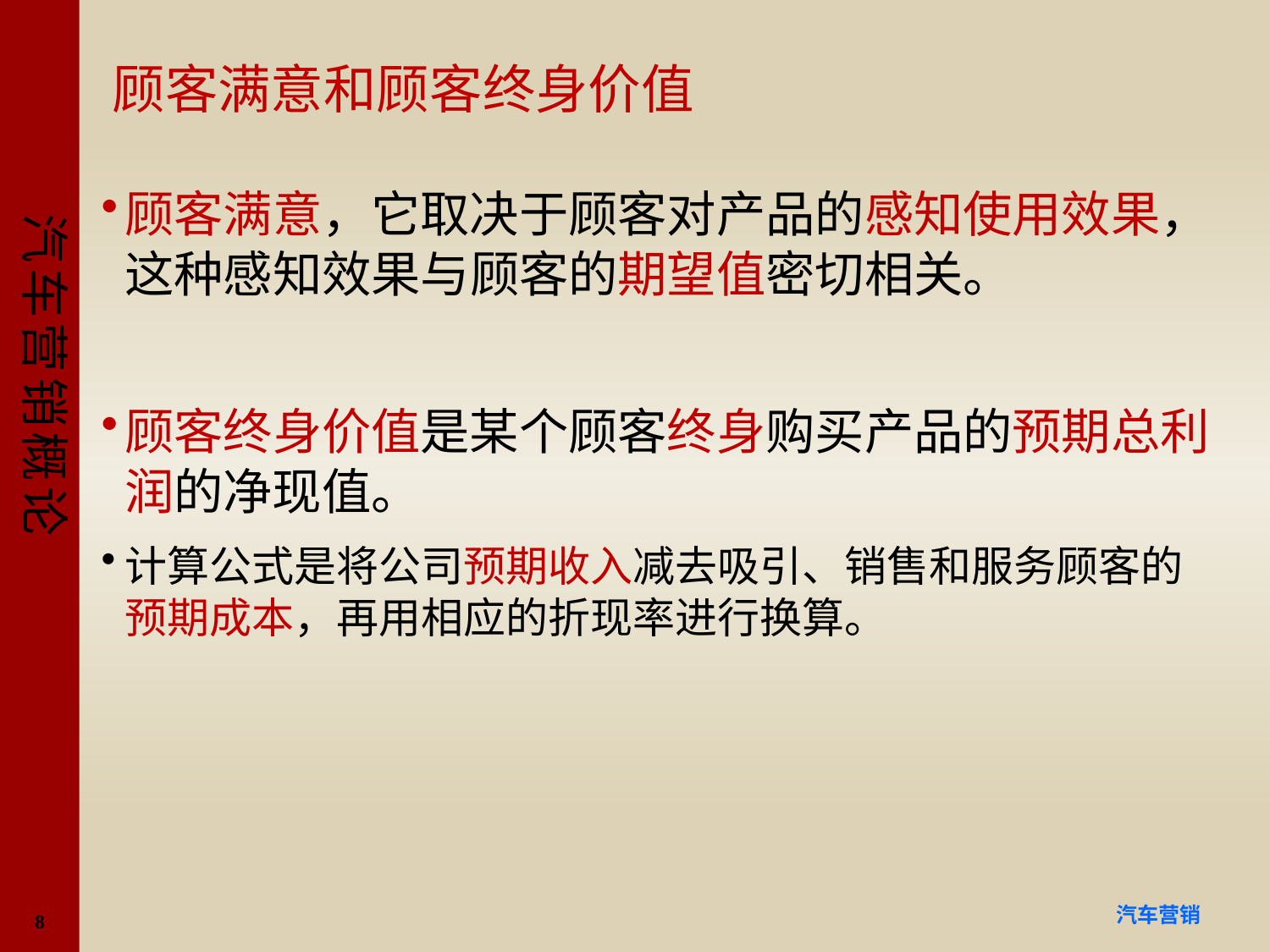

# 顾客满意和顾客终身价值
顾客满意，它取决于顾客对产品的感知使用效果，这种感知效果与顾客的期望值密切相关。

顾客终身价值是某个顾客终身购买产品的预期总利润的净现值。
计算公式是将公司预期收入减去吸引、销售和服务顾客的预期成本，再用相应的折现率进行换算。

8